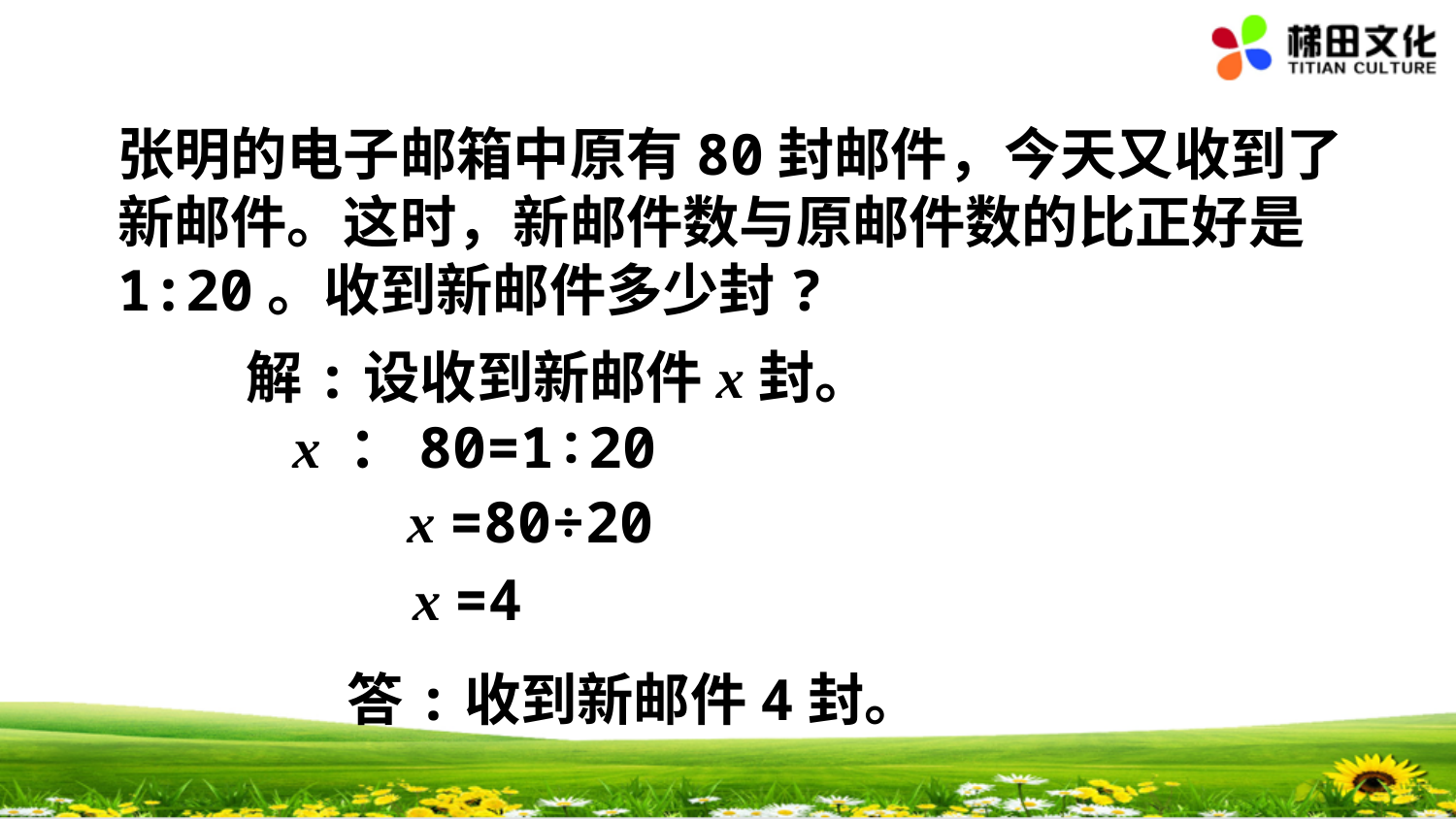

张明的电子邮箱中原有80封邮件，今天又收到了新邮件。这时，新邮件数与原邮件数的比正好是1:20。收到新邮件多少封?
解:设收到新邮件x封。
x ：80=1∶20
x =80÷20
x =4
答:收到新邮件4封。